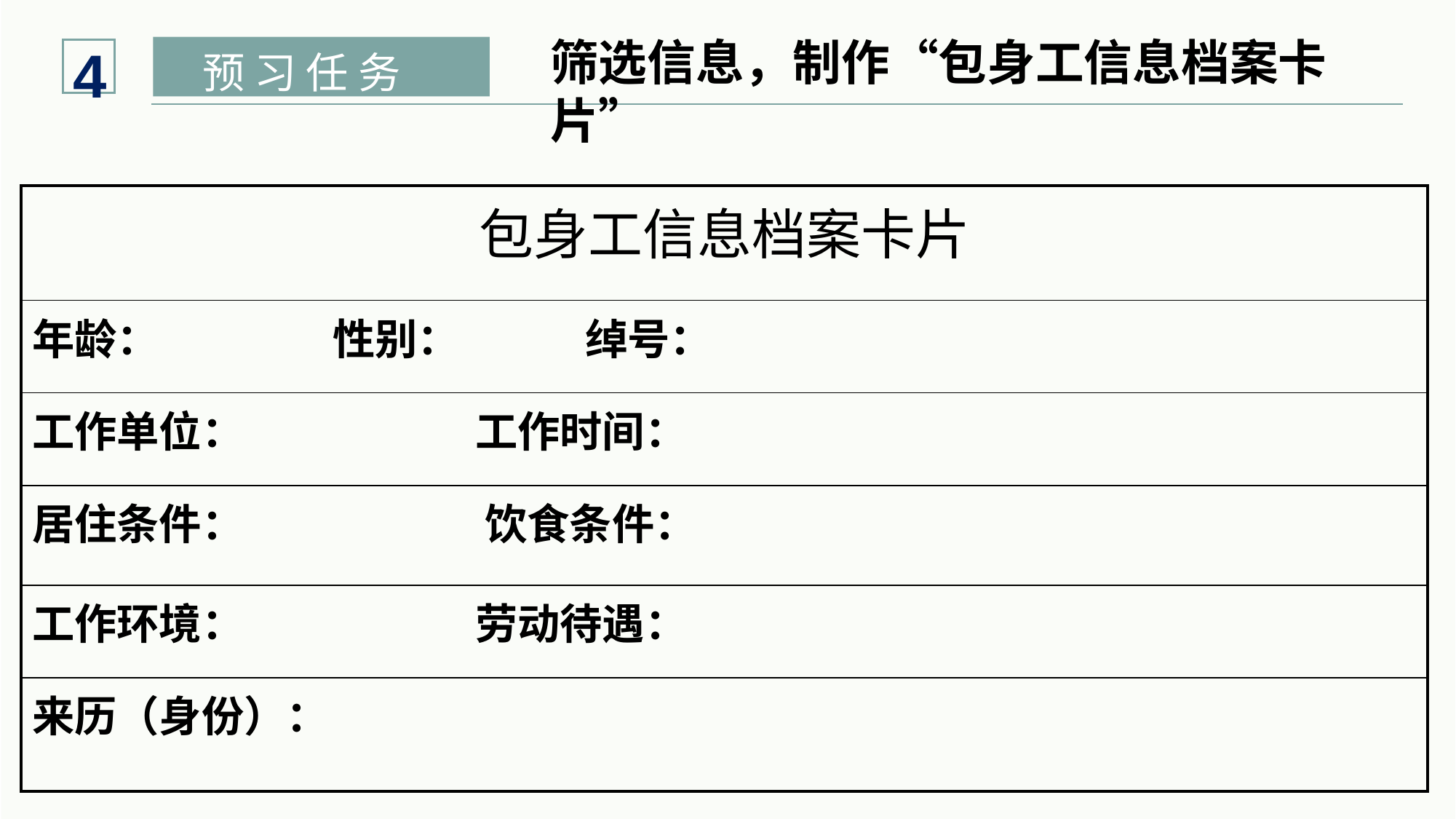

4
筛选信息，制作“包身工信息档案卡片”
预 习 任 务

| 包身工信息档案卡片 |
| --- |
| 年龄： 性别： 绰号： |
| 工作单位： 工作时间： |
| 居住条件： 饮食条件： |
| 工作环境： 劳动待遇： |
| 来历（身份）： |